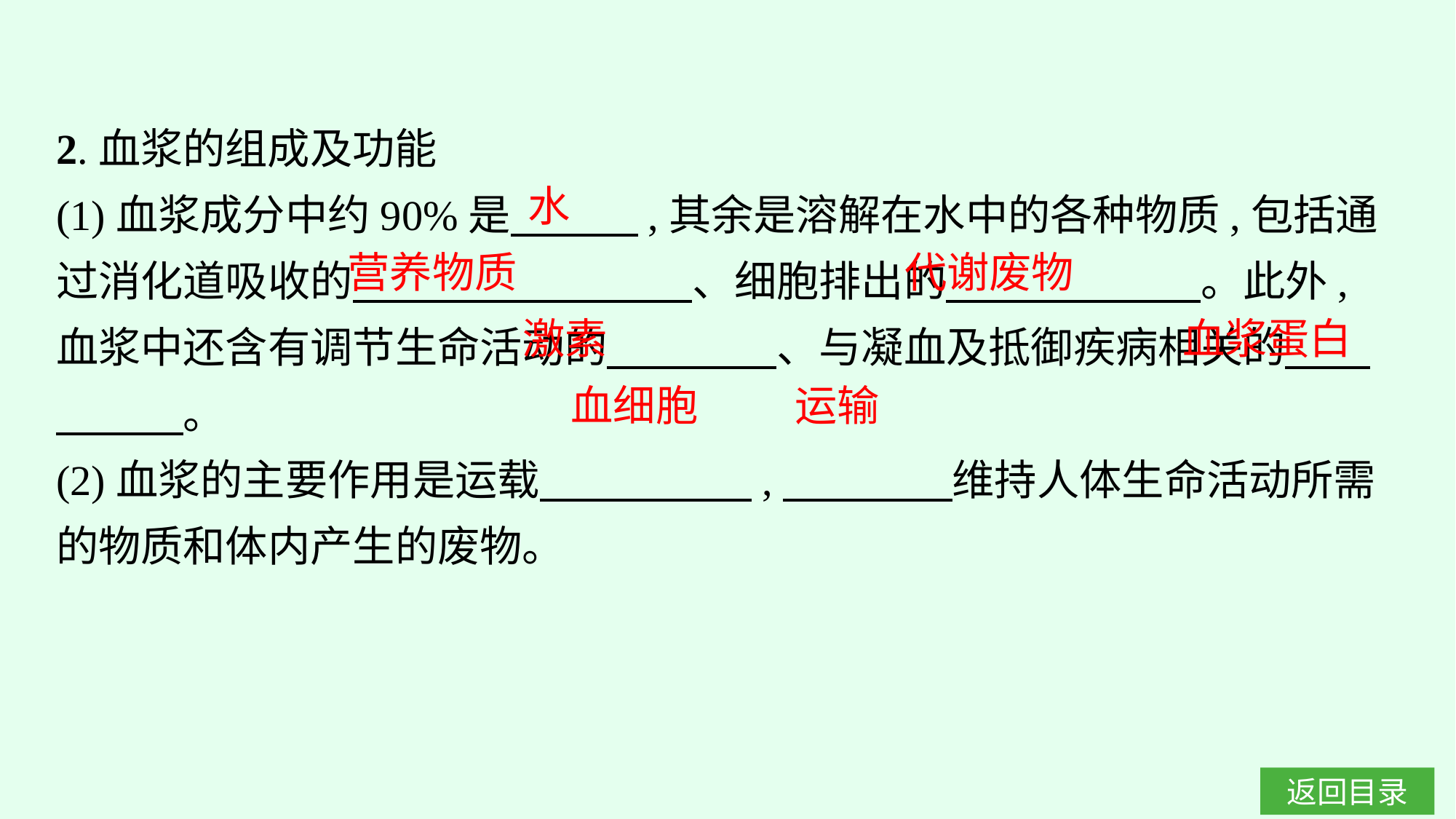

2.血浆的组成及功能
(1)血浆成分中约90%是　　　,其余是溶解在水中的各种物质,包括通过消化道吸收的　　　　　　　　、细胞排出的　　　　　　。此外,血浆中还含有调节生命活动的　　　　、与凝血及抵御疾病相关的　　　　　。
(2)血浆的主要作用是运载　　　　　,　　　　维持人体生命活动所需的物质和体内产生的废物。
水
营养物质
代谢废物
激素
血浆蛋白
运输
血细胞